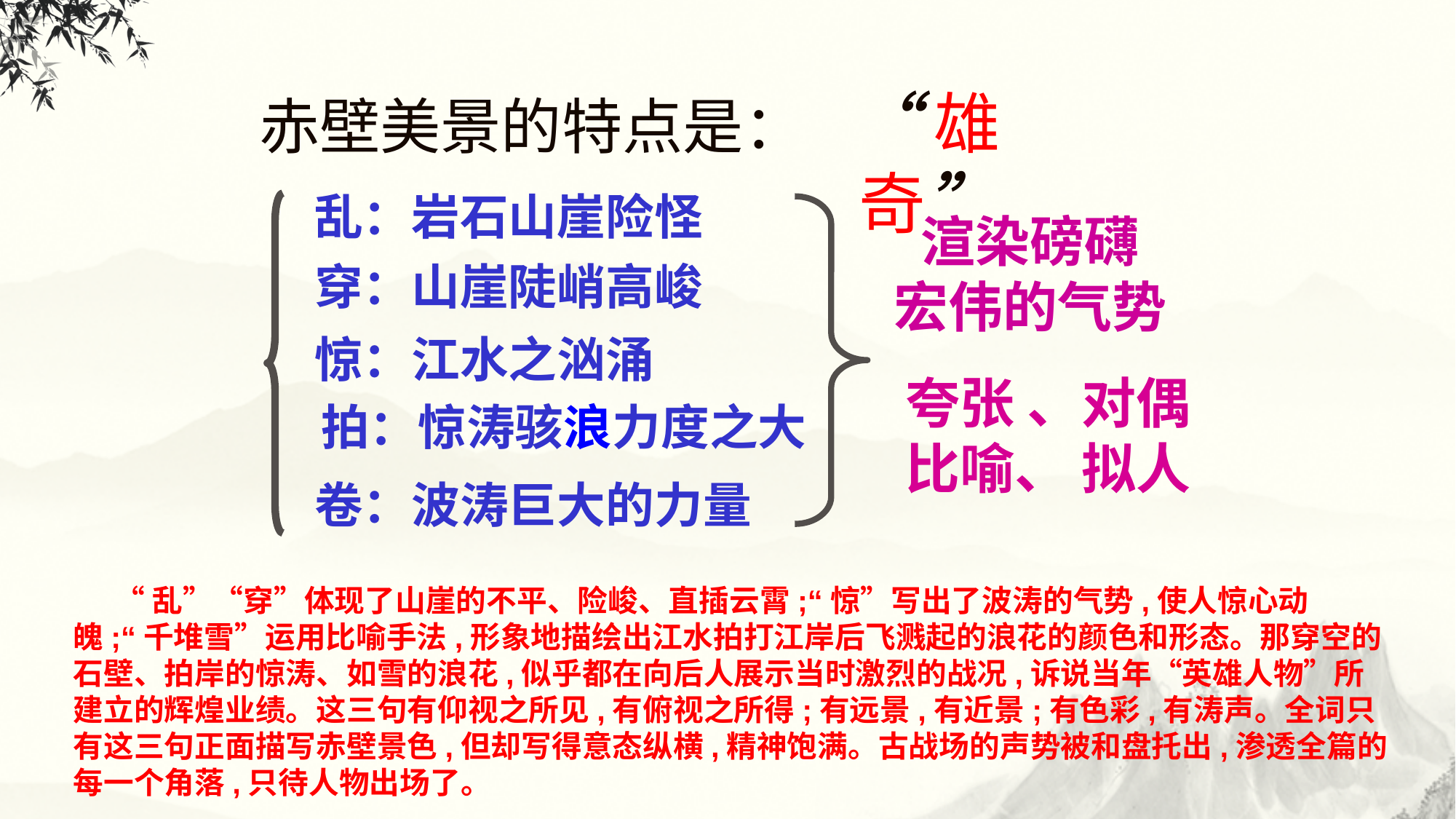

“雄奇”
 赤壁美景的特点是：
乱：岩石山崖险怪

渲染磅礴
宏伟的气势
穿：山崖陡峭高峻
惊：江水之汹涌
夸张 、对偶
比喻、 拟人
拍：惊涛骇浪力度之大
卷：波涛巨大的力量
      “乱”“穿”体现了山崖的不平、险峻、直插云霄;“惊”写出了波涛的气势,使人惊心动魄;“千堆雪”运用比喻手法,形象地描绘出江水拍打江岸后飞溅起的浪花的颜色和形态。那穿空的石壁、拍岸的惊涛、如雪的浪花,似乎都在向后人展示当时激烈的战况,诉说当年“英雄人物”所建立的辉煌业绩。这三句有仰视之所见,有俯视之所得;有远景,有近景;有色彩,有涛声。全词只有这三句正面描写赤壁景色,但却写得意态纵横,精神饱满。古战场的声势被和盘托出,渗透全篇的每一个角落,只待人物出场了。